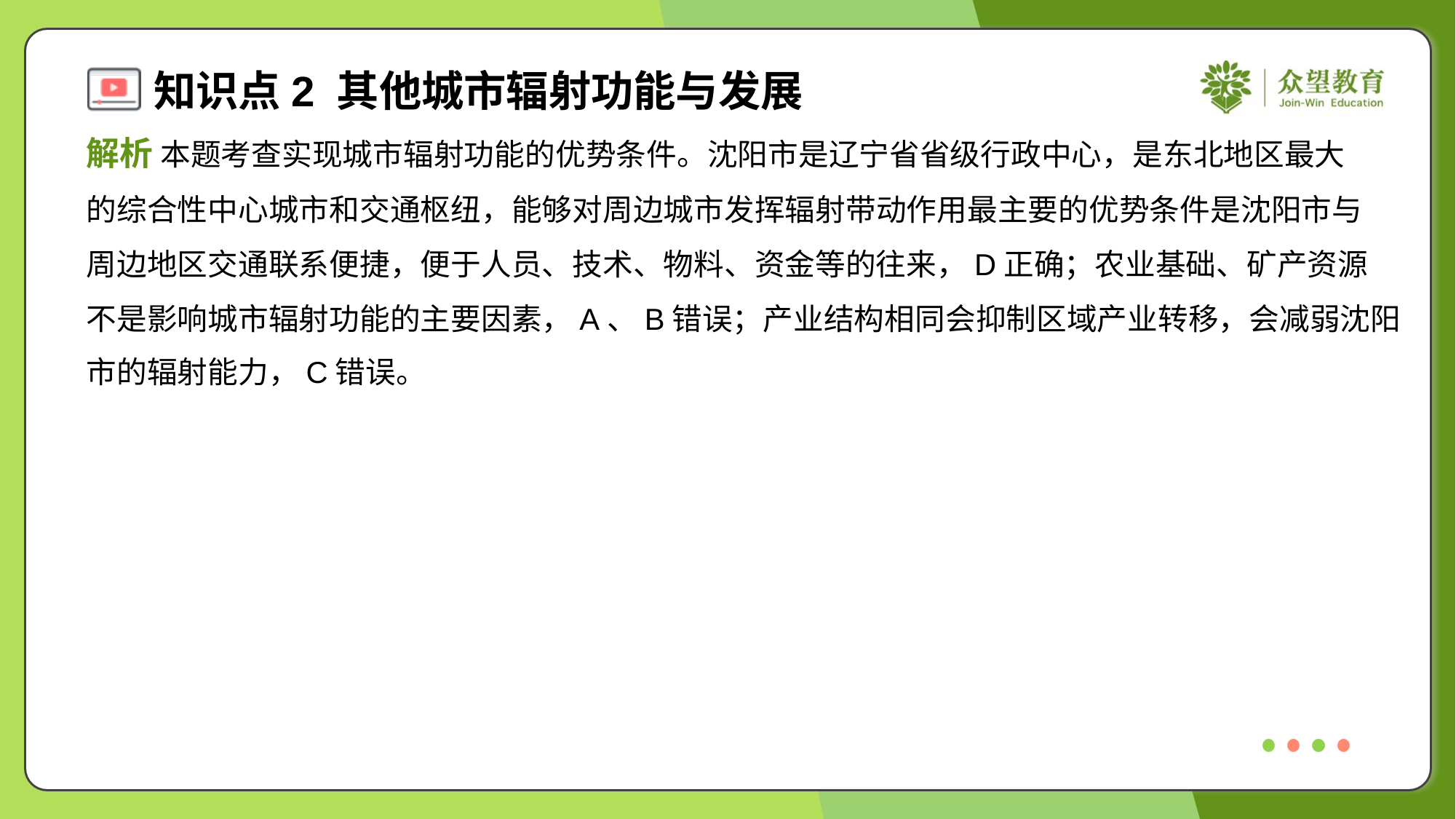

解析 本题考查实现城市辐射功能的优势条件。沈阳市是辽宁省省级行政中心，是东北地区最大
的综合性中心城市和交通枢纽，能够对周边城市发挥辐射带动作用最主要的优势条件是沈阳市与
周边地区交通联系便捷，便于人员、技术、物料、资金等的往来，D正确；农业基础、矿产资源
不是影响城市辐射功能的主要因素，A、B错误；产业结构相同会抑制区域产业转移，会减弱沈阳
市的辐射能力，C错误。